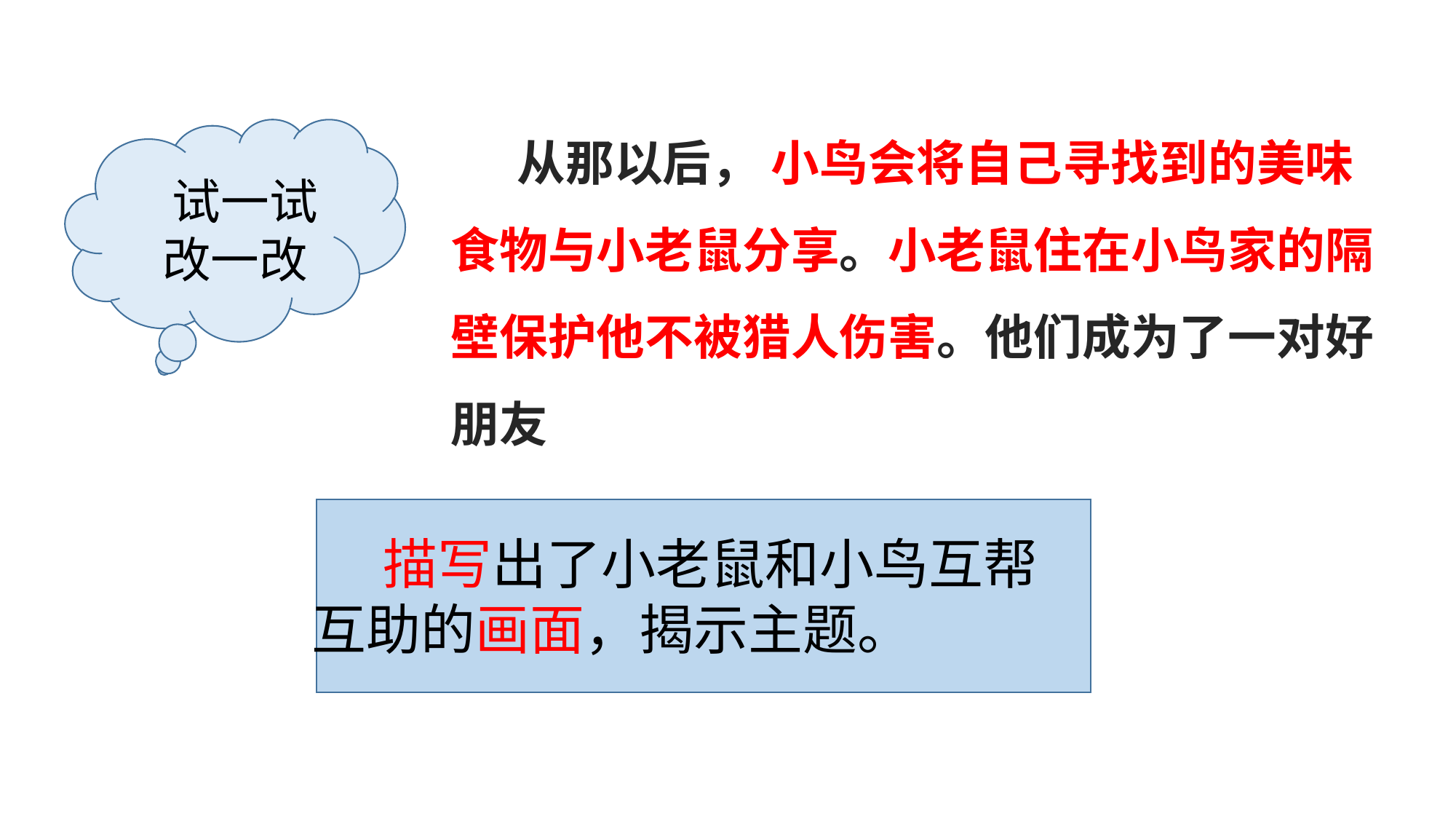

从那以后， 小鸟会将自己寻找到的美味食物与小老鼠分享。小老鼠住在小鸟家的隔壁保护他不被猎人伤害。他们成为了一对好朋友

 试一试
改一改

     描写出了小老鼠和小鸟互帮互助的画面，揭示主题。